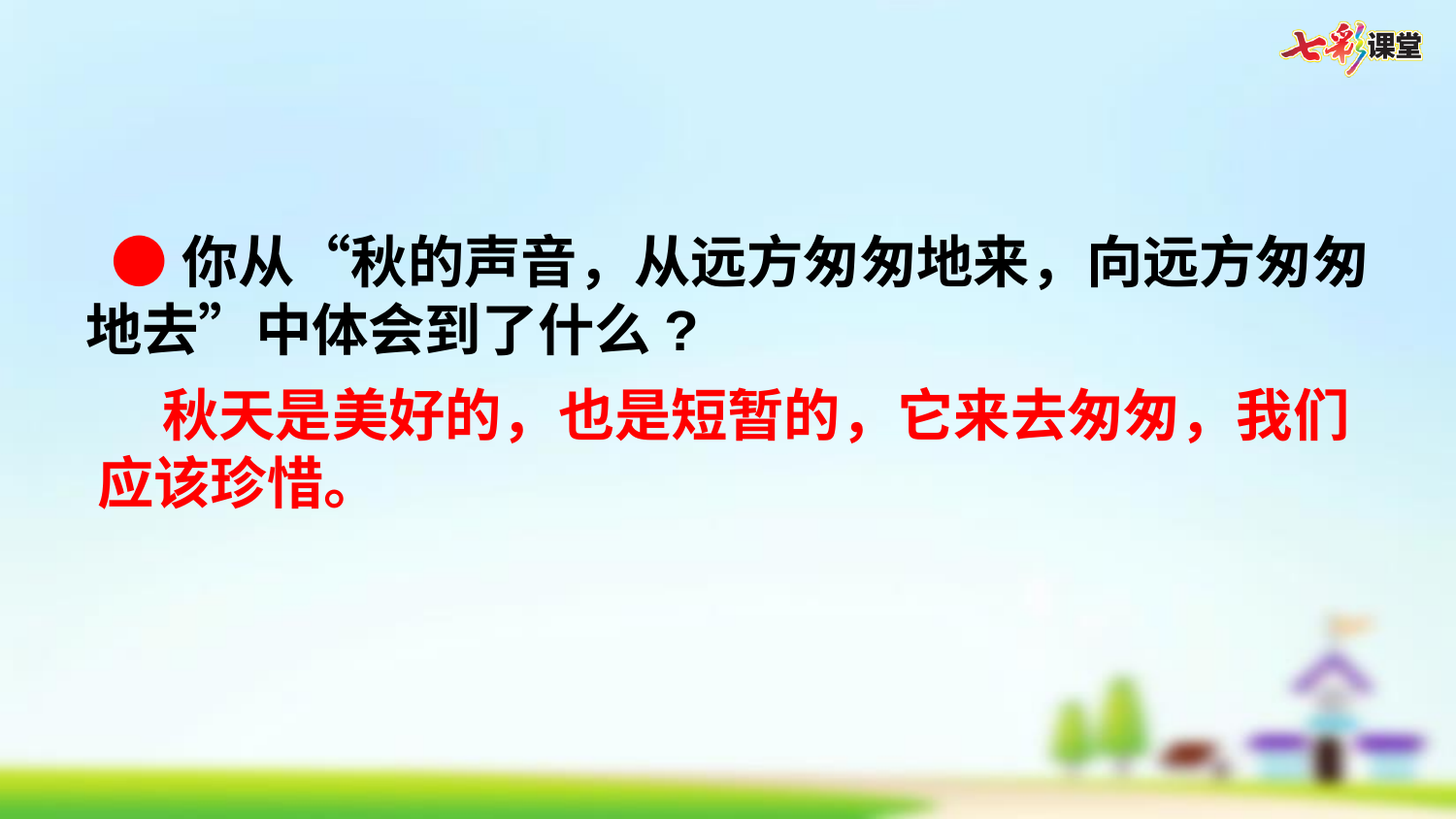

●你从“秋的声音，从远方匆匆地来，向远方匆匆地去”中体会到了什么?
    秋天是美好的，也是短暂的，它来去匆匆，我们应该珍惜。